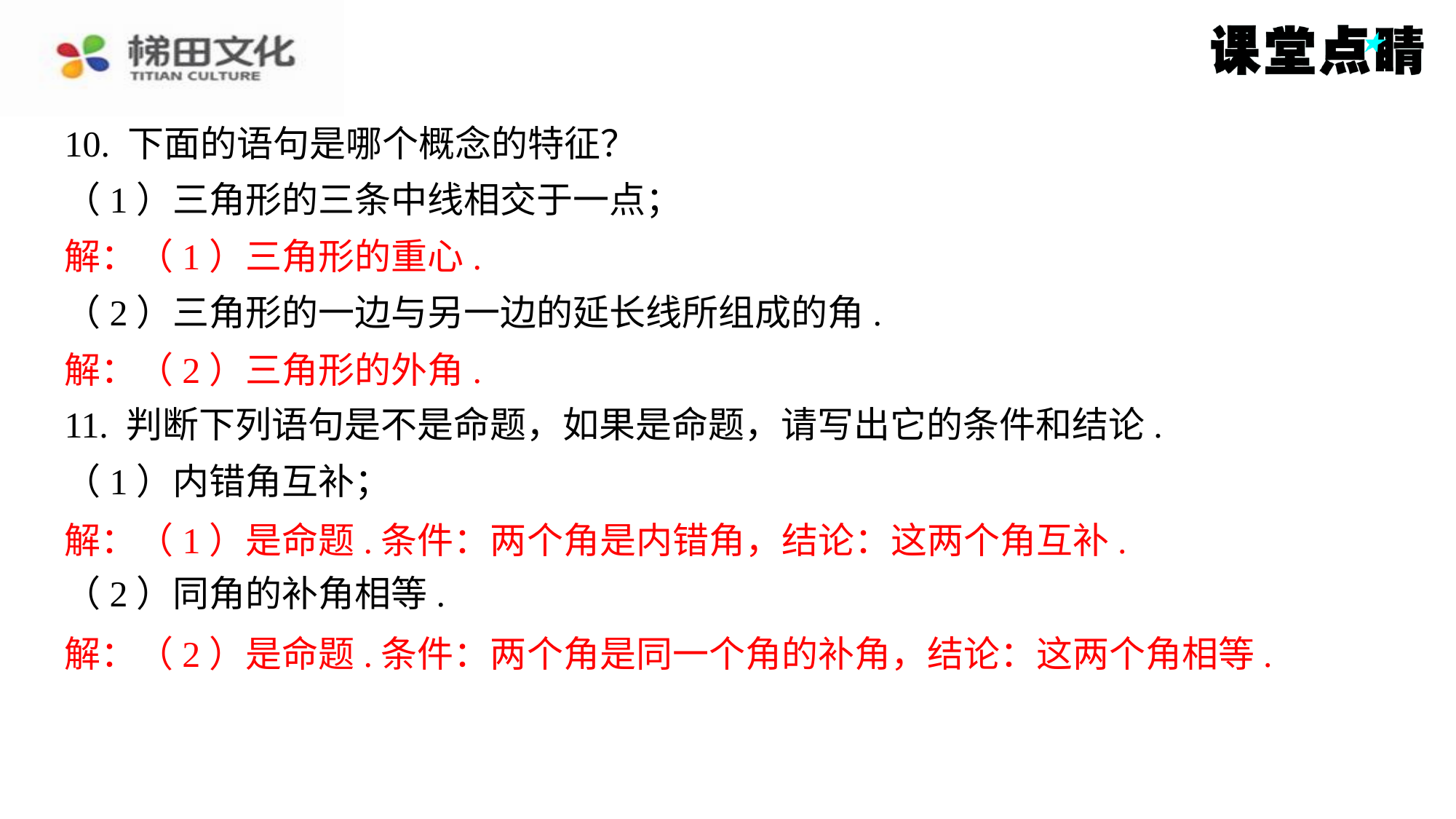

10. 下面的语句是哪个概念的特征？
（1）三角形的三条中线相交于一点；
解：（1）三角形的重心.
（2）三角形的一边与另一边的延长线所组成的角.
解：（2）三角形的外角.
11. 判断下列语句是不是命题，如果是命题，请写出它的条件和结论.
（1）内错角互补；
解：（1）是命题.条件：两个角是内错角，结论：这两个角互补.
（2）同角的补角相等.
解：（2）是命题.条件：两个角是同一个角的补角，结论：这两个角相等.
解：（1）三角形的重心.
解：（2）三角形的外角.
解：（1）是命题.条件：两个角是内错角，结论：这两个角互补.
解：（2）是命题.条件：两个角是同一个角的补角，结论：这两个角相等.